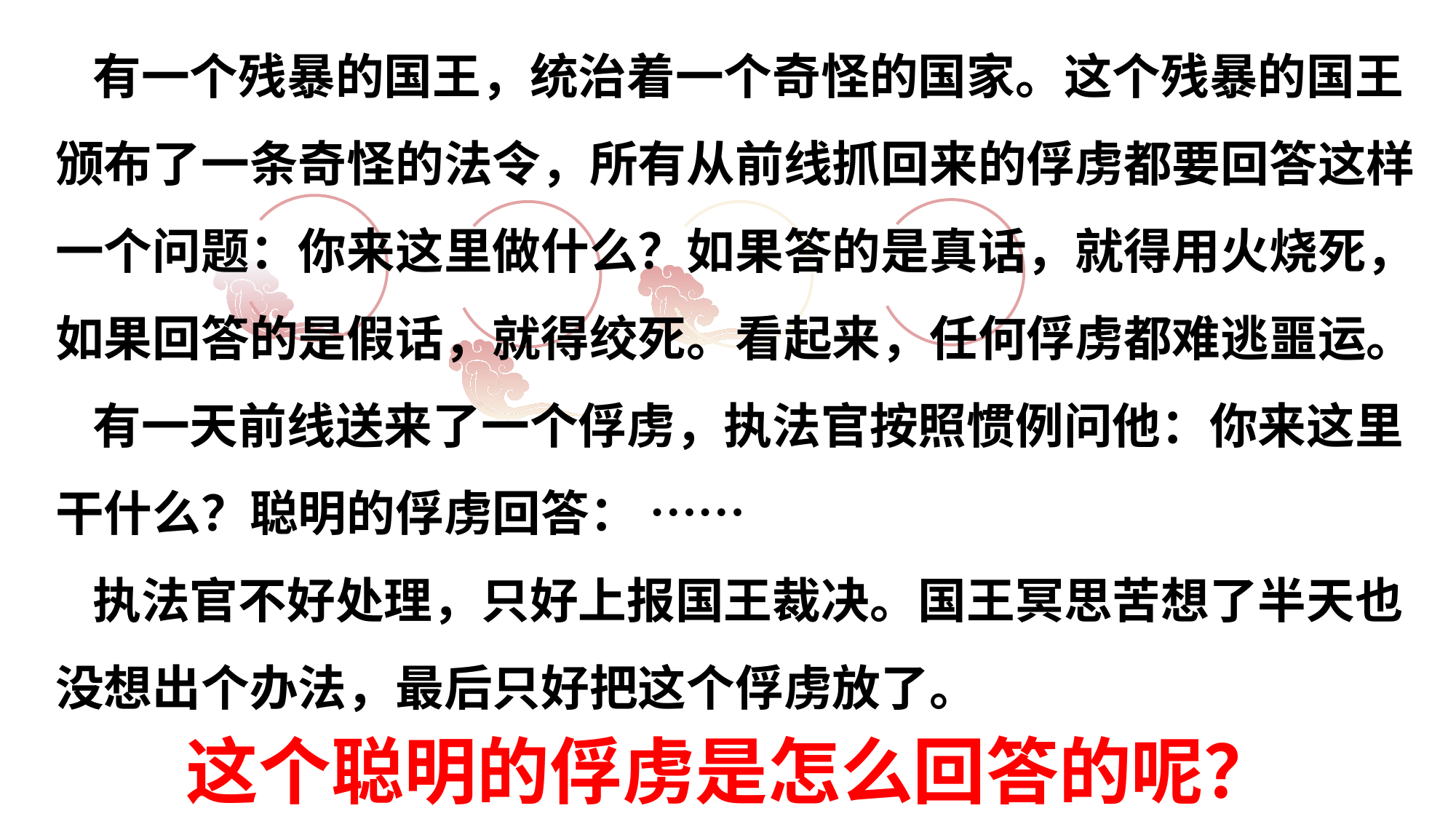

有一个残暴的国王，统治着一个奇怪的国家。这个残暴的国王颁布了一条奇怪的法令，所有从前线抓回来的俘虏都要回答这样一个问题：你来这里做什么？如果答的是真话，就得用火烧死，如果回答的是假话，就得绞死。看起来，任何俘虏都难逃噩运。
      有一天前线送来了一个俘虏，执法官按照惯例问他：你来这里干什么？聪明的俘虏回答： ……
      执法官不好处理，只好上报国王裁决。国王冥思苦想了半天也没想出个办法，最后只好把这个俘虏放了。

这个聪明的俘虏是怎么回答的呢？